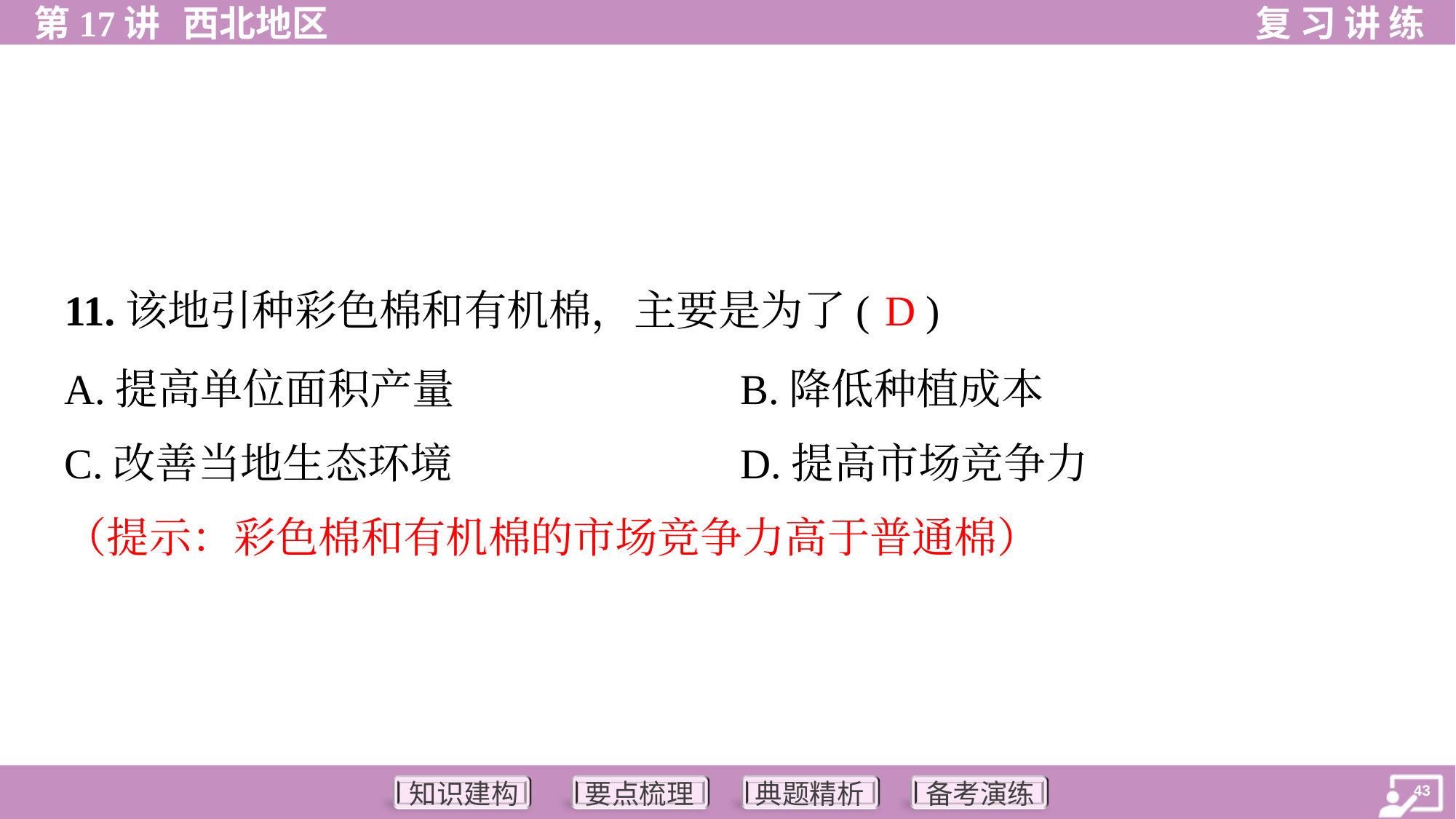

D
11.该地引种彩色棉和有机棉，主要是为了(     )
A.提高单位面积产量	B.降低种植成本
C.改善当地生态环境	D.提高市场竞争力
（提示：彩色棉和有机棉的市场竞争力高于普通棉）